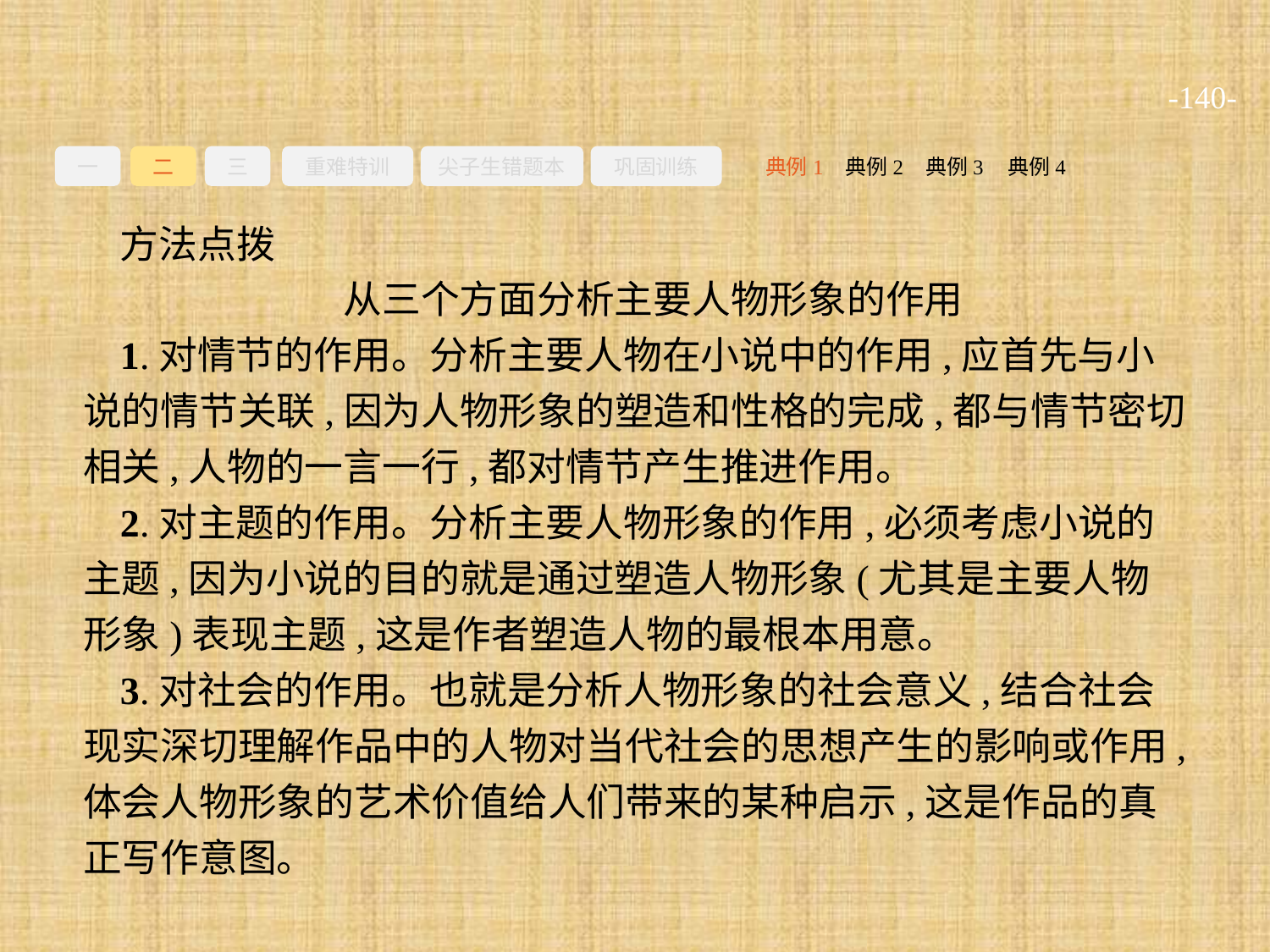

-140-
一
二
三
重难特训
尖子生错题本
巩固训练
典例3
典例2
典例4
典例1
方法点拨
从三个方面分析主要人物形象的作用
1.对情节的作用。分析主要人物在小说中的作用,应首先与小说的情节关联,因为人物形象的塑造和性格的完成,都与情节密切相关,人物的一言一行,都对情节产生推进作用。
2.对主题的作用。分析主要人物形象的作用,必须考虑小说的主题,因为小说的目的就是通过塑造人物形象(尤其是主要人物形象)表现主题,这是作者塑造人物的最根本用意。
3.对社会的作用。也就是分析人物形象的社会意义,结合社会现实深切理解作品中的人物对当代社会的思想产生的影响或作用,体会人物形象的艺术价值给人们带来的某种启示,这是作品的真正写作意图。